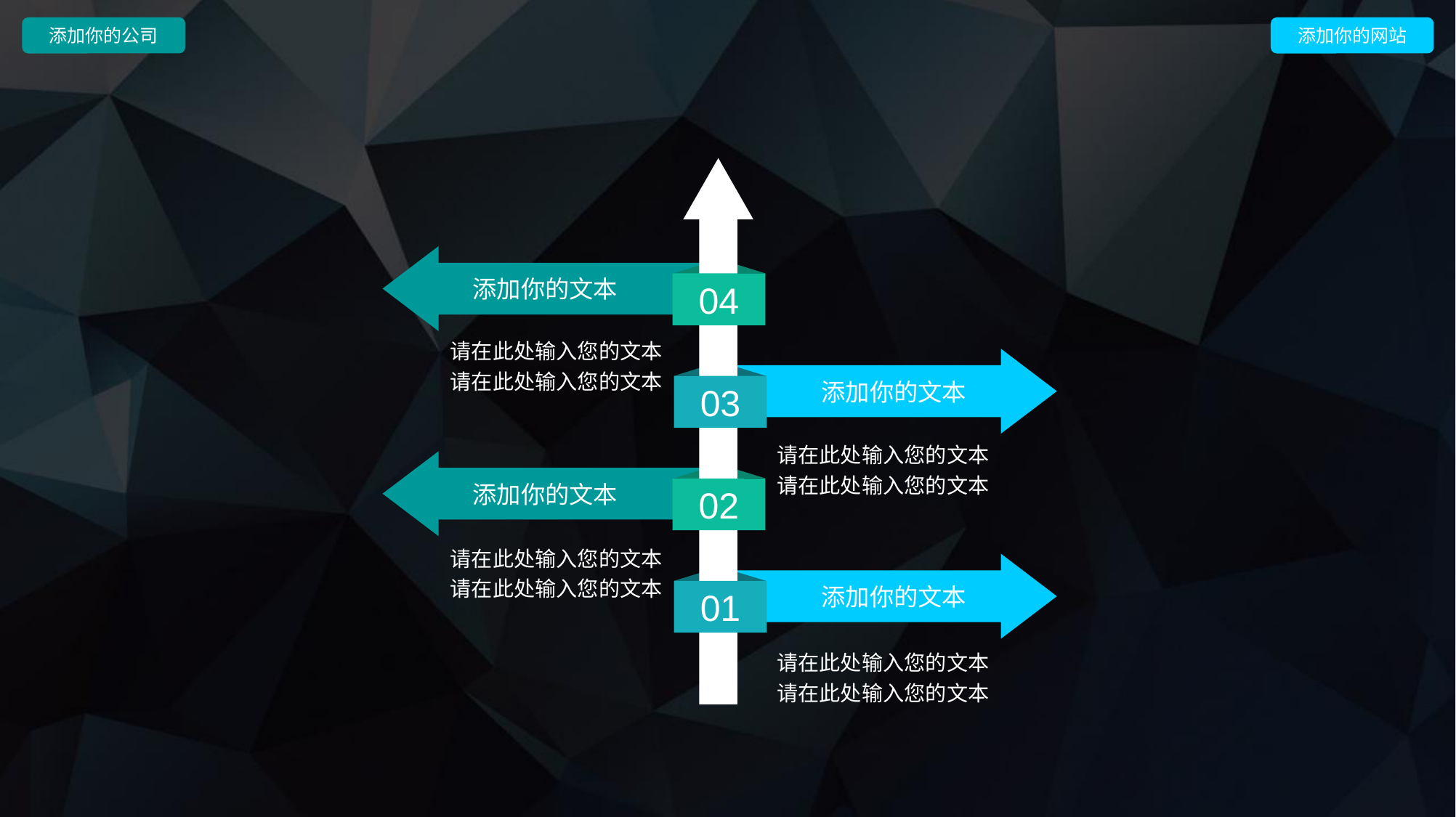

添加你的公司
添加你的网站

添加你的文本

04
请在此处输入您的文本
请在此处输入您的文本
添加你的文本

03
请在此处输入您的文本
请在此处输入您的文本
添加你的文本

02
请在此处输入您的文本
请在此处输入您的文本
添加你的文本

01
请在此处输入您的文本
请在此处输入您的文本